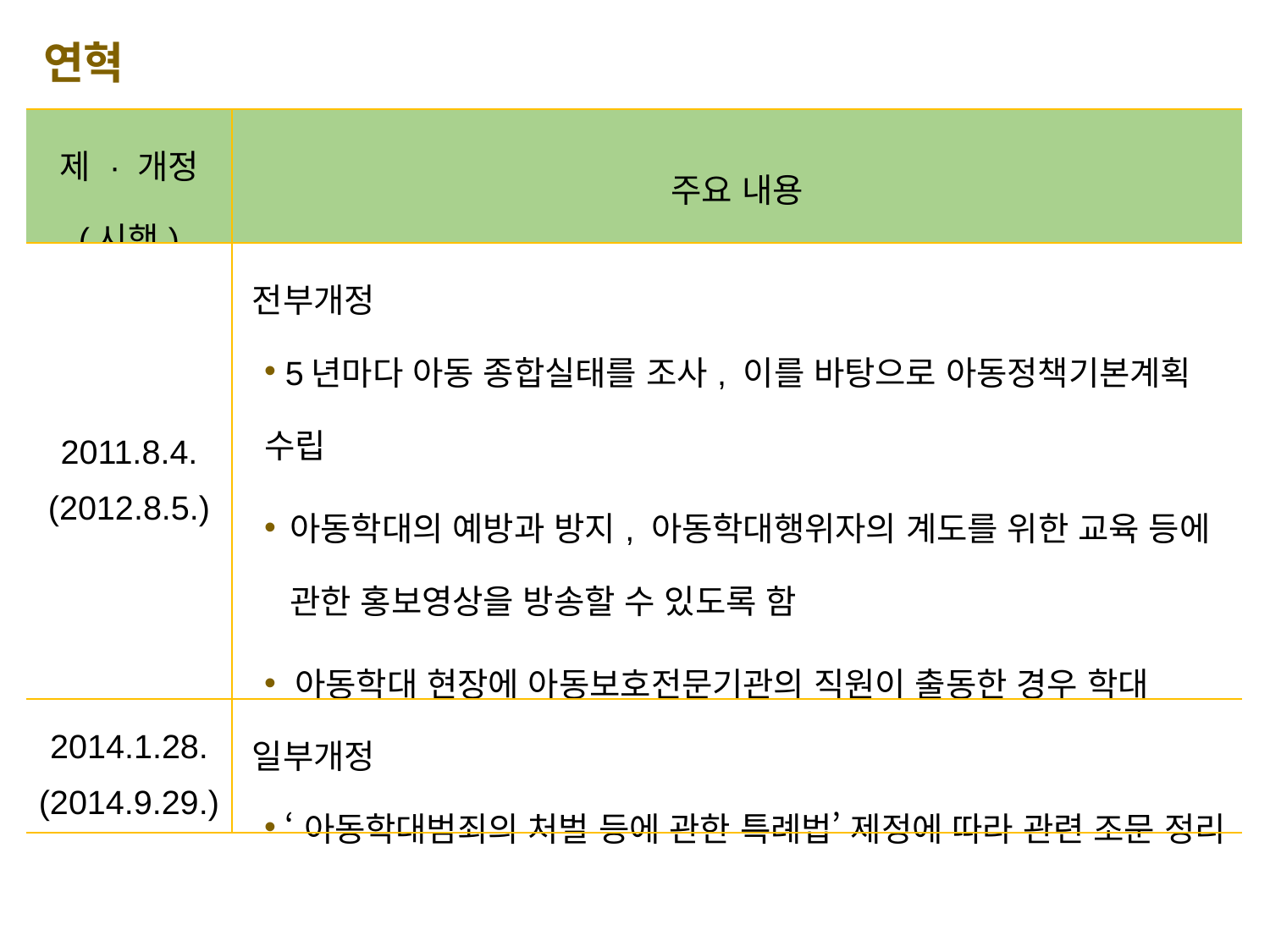

연혁
| 제 · 개정 (시행) | 주요 내용 |
| --- | --- |
| 2011.8.4. (2012.8.5.) | 전부개정 5년마다 아동 종합실태를 조사, 이를 바탕으로 아동정책기본계획 수립 아동학대의 예방과 방지, 아동학대행위자의 계도를 위한 교육 등에 관한 홍보영상을 방송할 수 있도록 함 아동학대 현장에 아동보호전문기관의 직원이 출동한 경우 학대 행위자가 폭행 · 협박 및 조사거부 등의 방해 행위를 못하도록 명시 |
| 2014.1.28. (2014.9.29.) | 일부개정 ‘아동학대범죄의 처벌 등에 관한 특례법’ 제정에 따라 관련 조문 정리 |